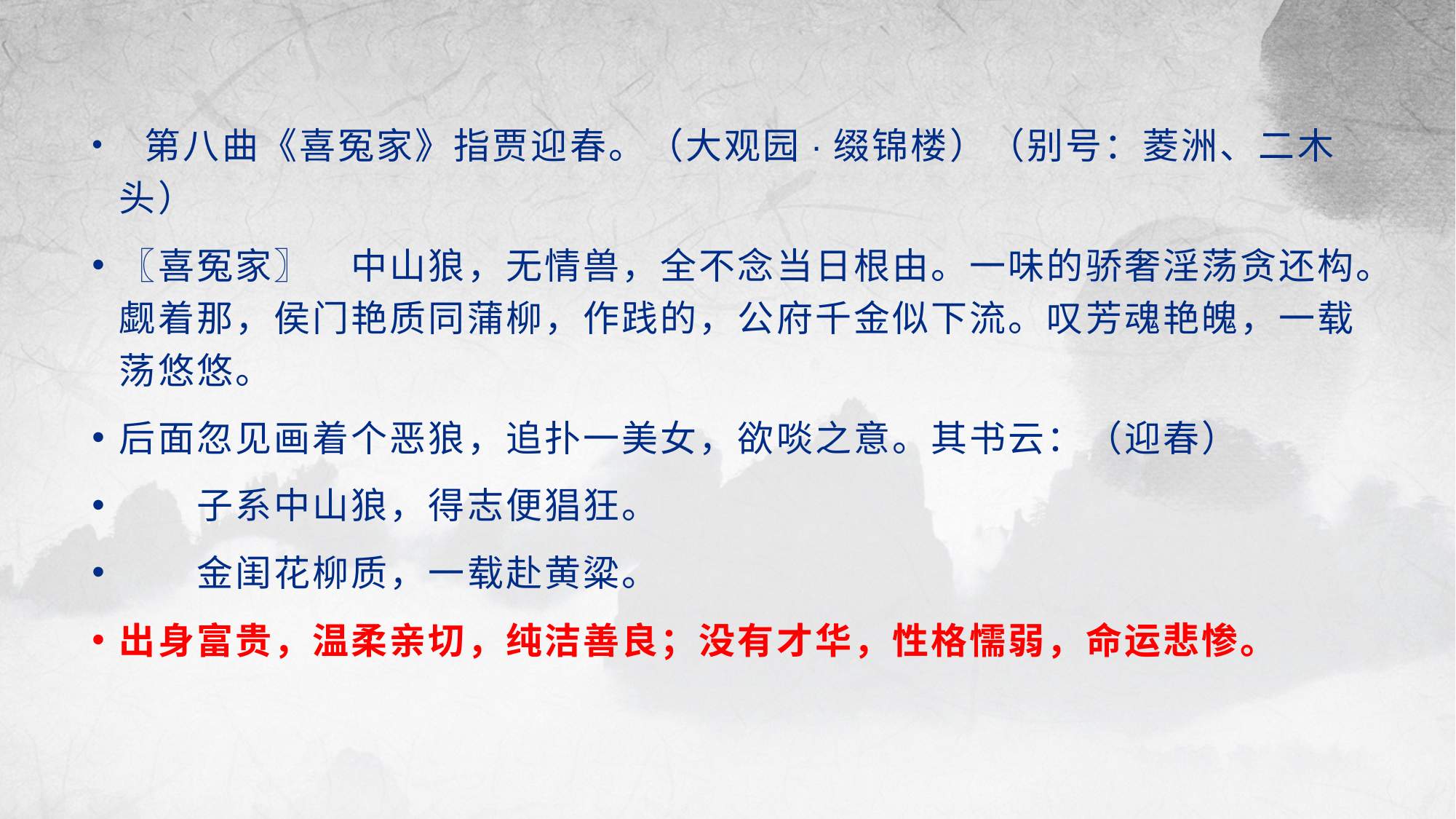

第八曲《喜冤家》指贾迎春。（大观园·缀锦楼）（别号：菱洲、二木头）
〖喜冤家〗　中山狼，无情兽，全不念当日根由。一味的骄奢淫荡贪还构。觑着那，侯门艳质同蒲柳，作践的，公府千金似下流。叹芳魂艳魄，一载荡悠悠。
后面忽见画着个恶狼，追扑一美女，欲啖之意。其书云：（迎春）
　　子系中山狼，得志便猖狂。
　　金闺花柳质，一载赴黄粱。
出身富贵，温柔亲切，纯洁善良；没有才华，性格懦弱，命运悲惨。